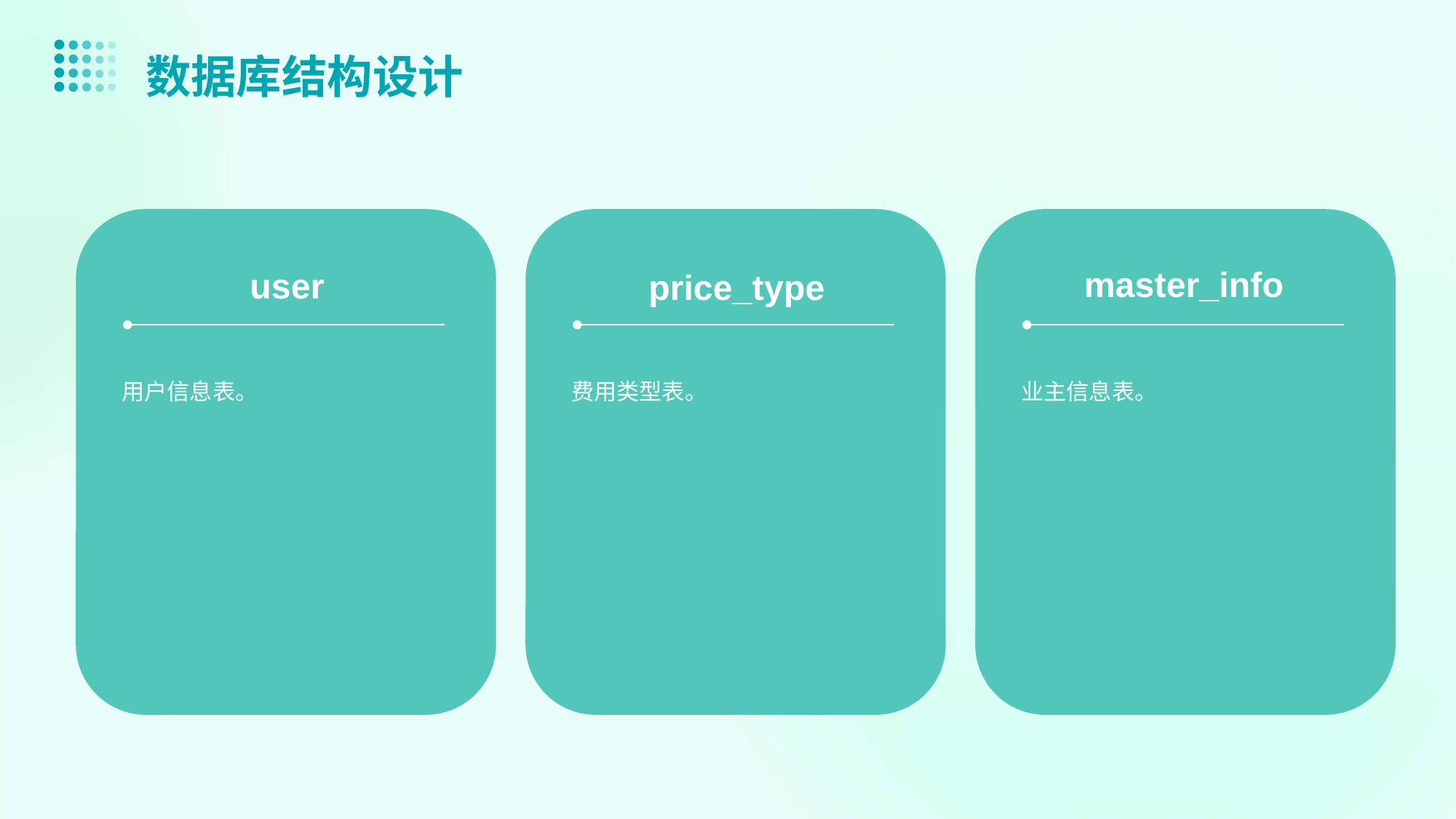

数据库结构设计

master_info
user
price_type
用户信息表。
费用类型表。
业主信息表。